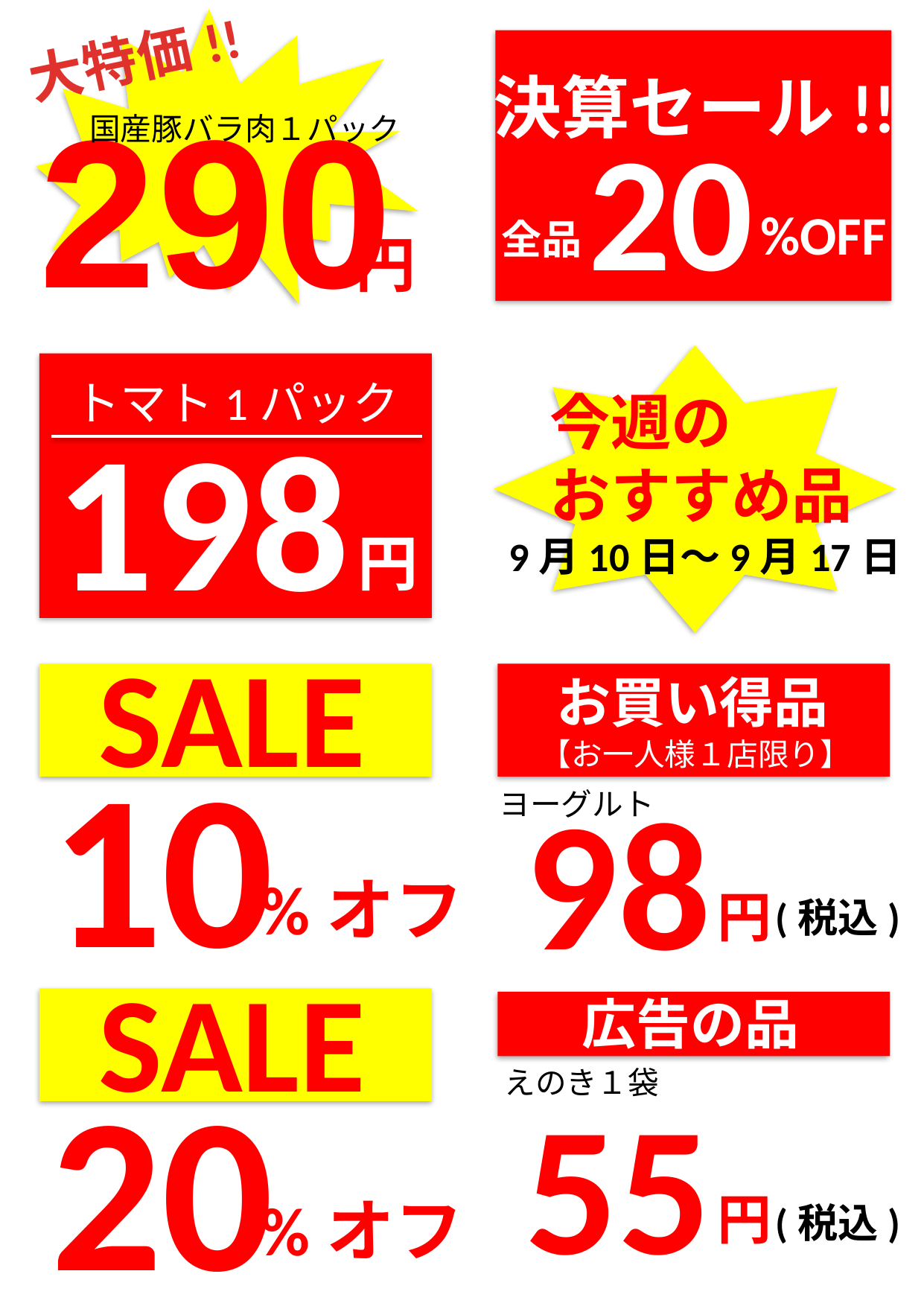

大特価!!

決算セール!!
290
20
国産豚バラ肉１パック
%OFF
全品
円

トマト1パック
今週の
おすすめ品
198
円
9月10日〜9月17日
SALE
お買い得品

10
【お一人様１店限り】
98
ヨーグルト
%オフ
円
(税込)
SALE
広告の品

20
えのき１袋
55
円
%オフ
(税込)